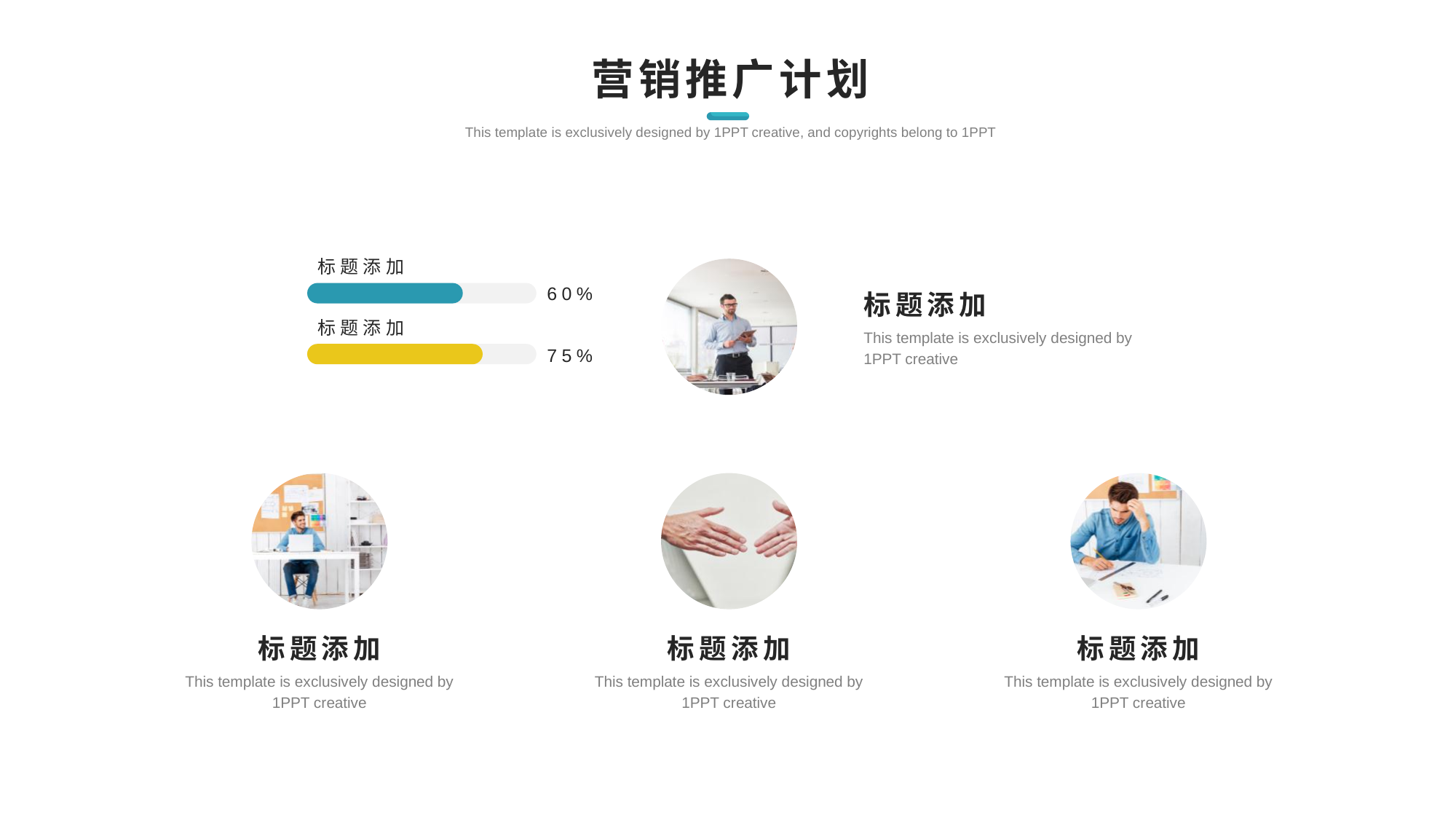

营销推广计划

This template is exclusively designed by 1PPT creative, and copyrights belong to 1PPT
标题添加

60%
标题添加
This template is exclusively designed by 1PPT creative

标题添加
75%

标题添加
This template is exclusively designed by 1PPT creative
标题添加
This template is exclusively designed by 1PPT creative
标题添加
This template is exclusively designed by 1PPT creative